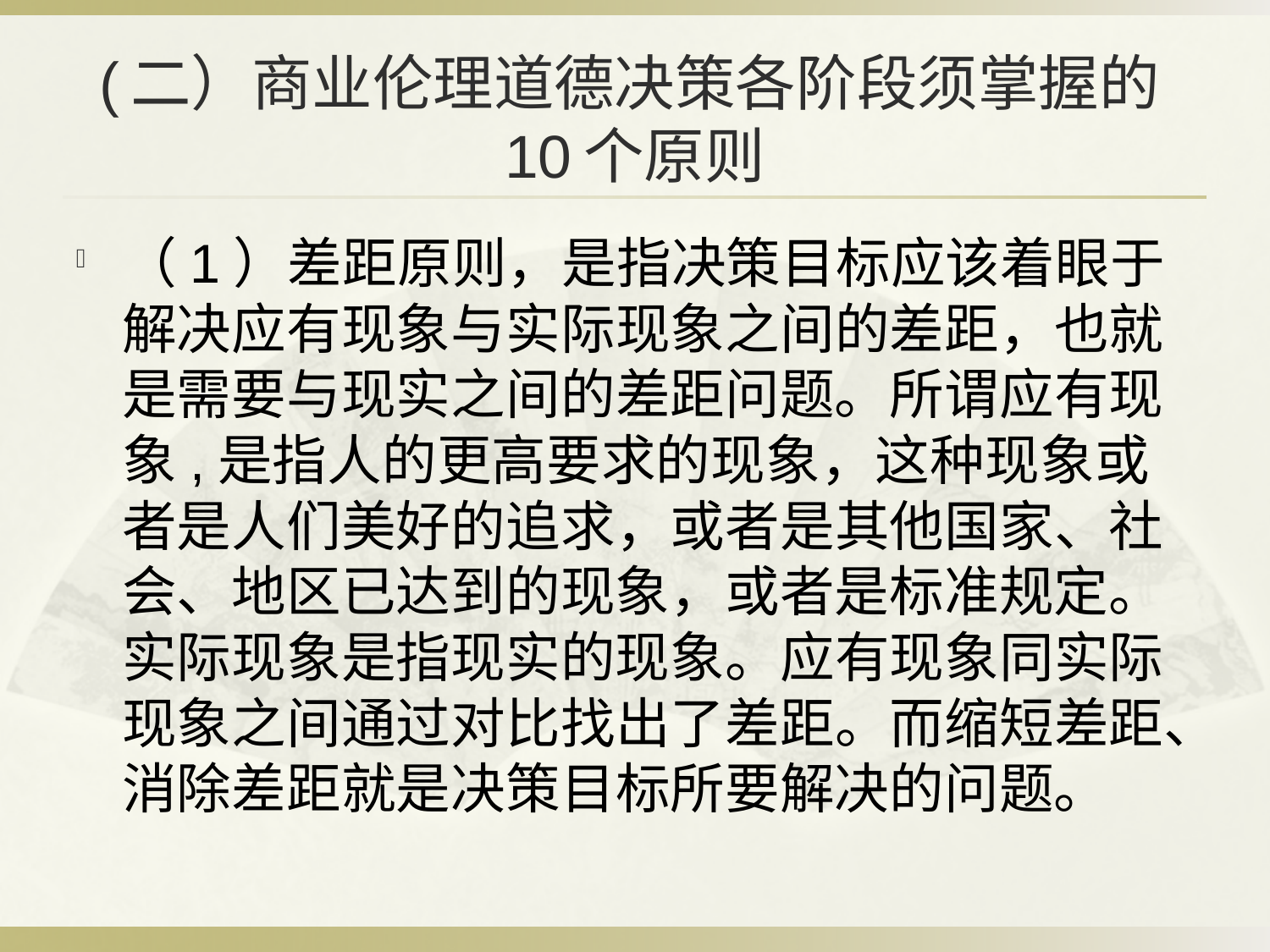

# (二）商业伦理道德决策各阶段须掌握的10个原则
（1）差距原则，是指决策目标应该着眼于解决应有现象与实际现象之间的差距，也就 是需要与现实之间的差距问题。所谓应有现象,是指人的更高要求的现象，这种现象或者是人们美好的追求，或者是其他国家、社会、地区已达到的现象，或者是标准规定。实际现象是指现实的现象。应有现象同实际现象之间通过对比找出了差距。而缩短差距、消除差距就是决策目标所要解决的问题。